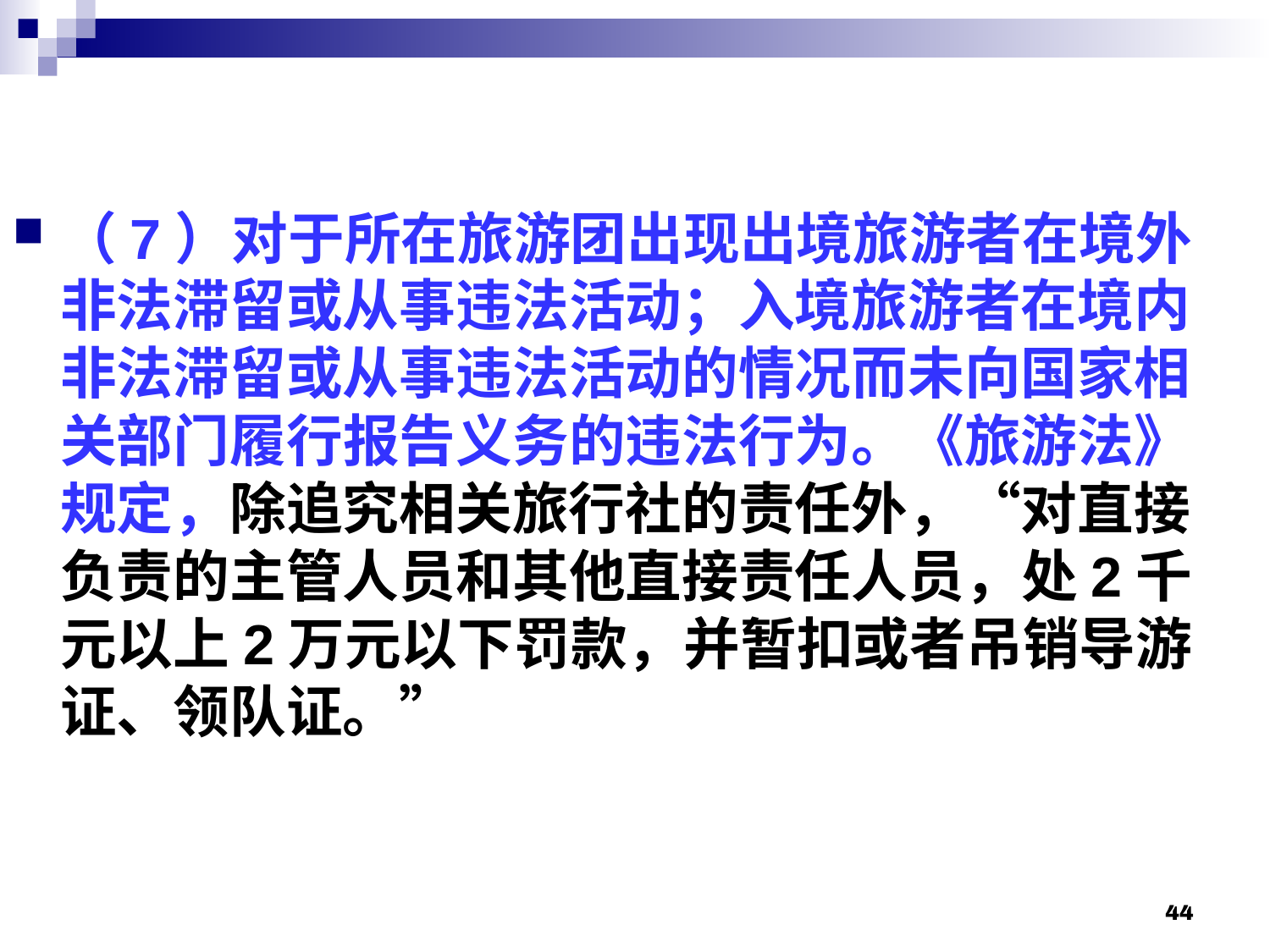

# （7）对于所在旅游团出现出境旅游者在境外非法滞留或从事违法活动；入境旅游者在境内非法滞留或从事违法活动的情况而未向国家相关部门履行报告义务的违法行为。《旅游法》规定，除追究相关旅行社的责任外，“对直接负责的主管人员和其他直接责任人员，处2千元以上2万元以下罚款，并暂扣或者吊销导游证、领队证。”
44